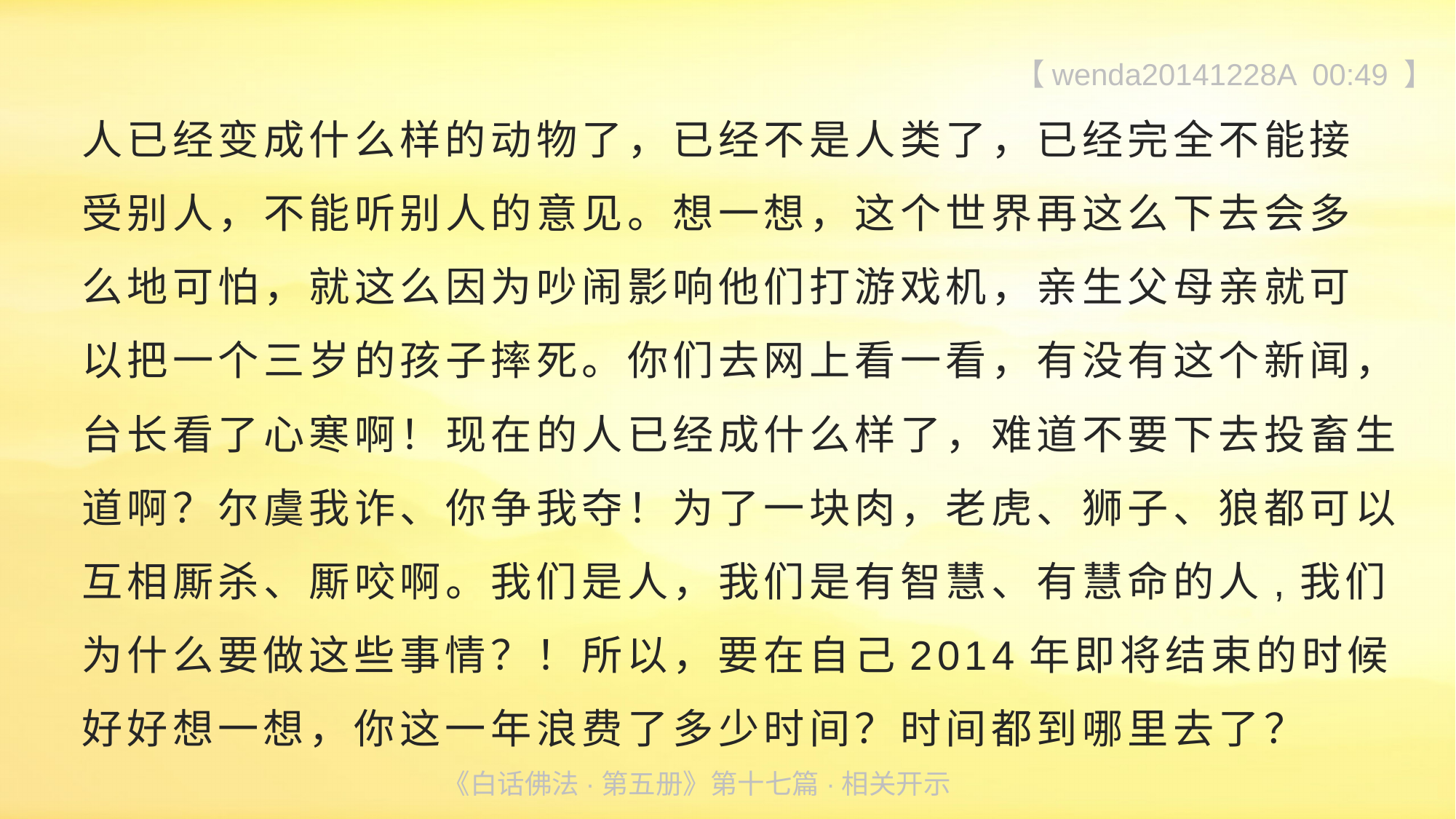

【wenda20141228A  00:49 】
人已经变成什么样的动物了，已经不是人类了，已经完全不能接
受别人，不能听别人的意见。想一想，这个世界再这么下去会多
么地可怕，就这么因为吵闹影响他们打游戏机，亲生父母亲就可
以把一个三岁的孩子摔死。你们去网上看一看，有没有这个新闻，台长看了心寒啊！现在的人已经成什么样了，难道不要下去投畜生道啊？尔虞我诈、你争我夺！为了一块肉，老虎、狮子、狼都可以互相厮杀、厮咬啊。我们是人，我们是有智慧、有慧命的人,我们为什么要做这些事情？！所以，要在自己2014年即将结束的时候好好想一想，你这一年浪费了多少时间？时间都到哪里去了？
《白话佛法·第五册》第十七篇·相关开示